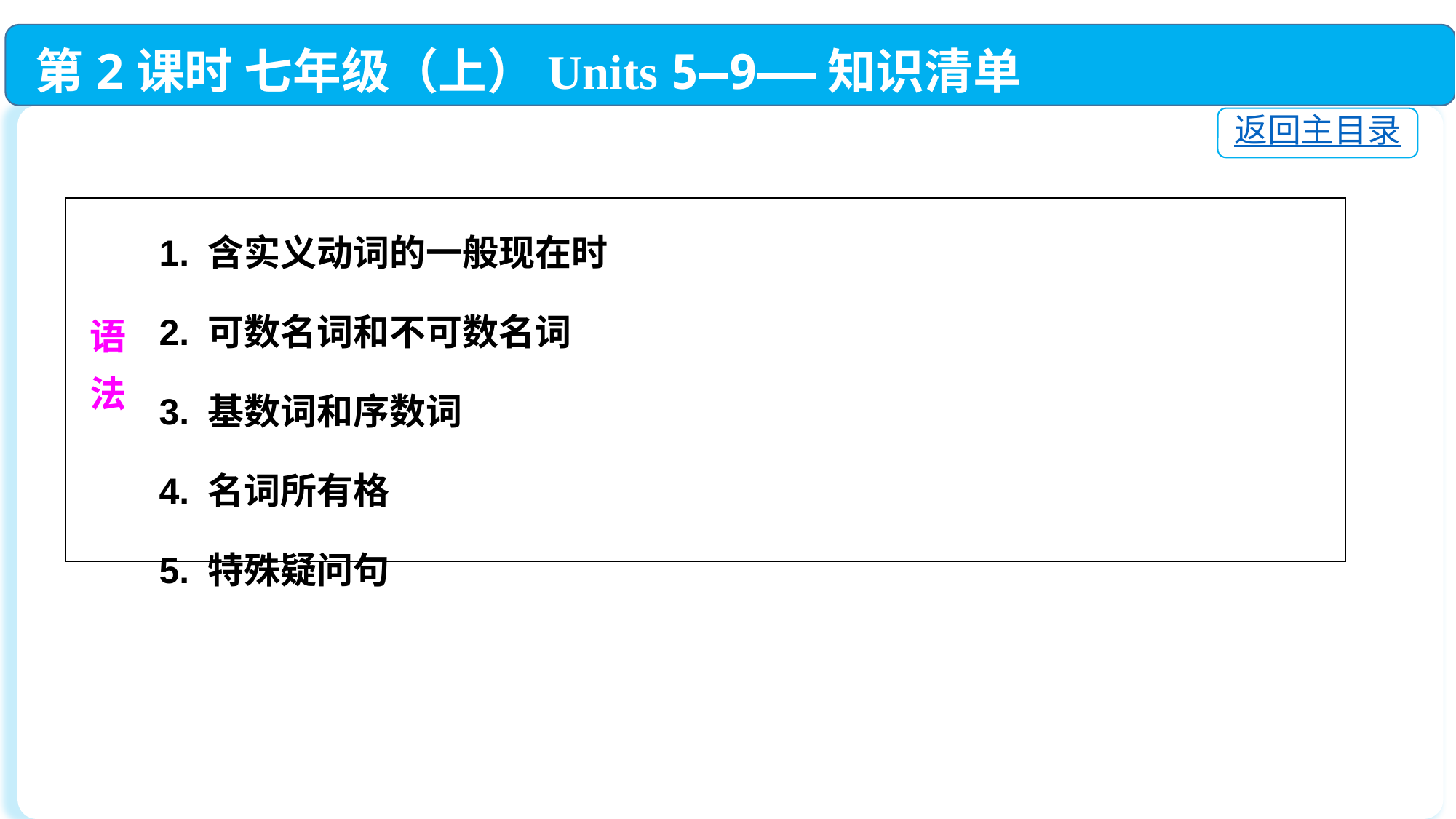

第2课时 七年级（上）Units 5—9——知识清单

返回主目录
| 语 法 | 1. 含实义动词的一般现在时 2. 可数名词和不可数名词 3. 基数词和序数词 4. 名词所有格 5. 特殊疑问句 |
| --- | --- |